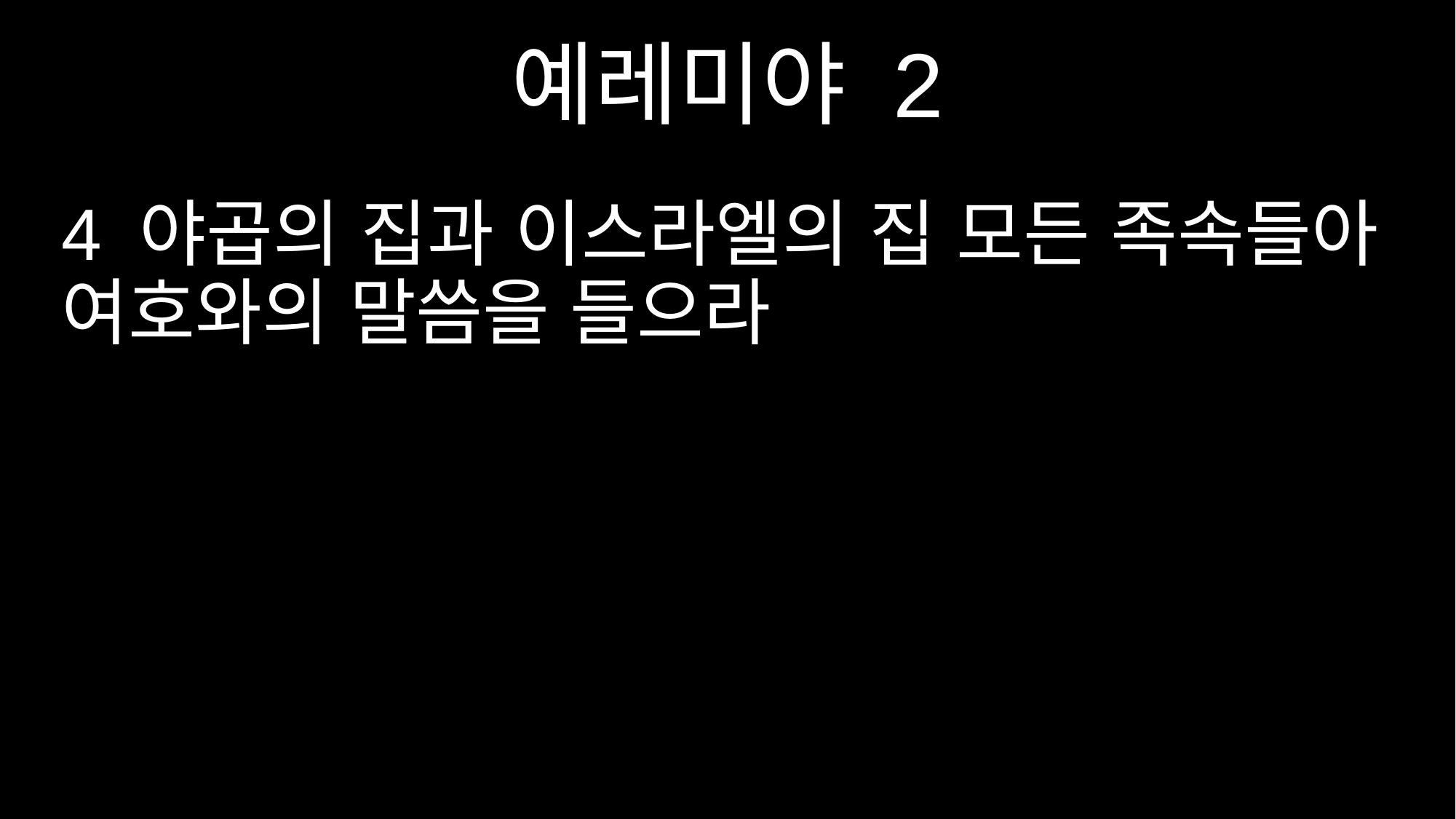

예레미야 2
4 야곱의 집과 이스라엘의 집 모든 족속들아 여호와의 말씀을 들으라